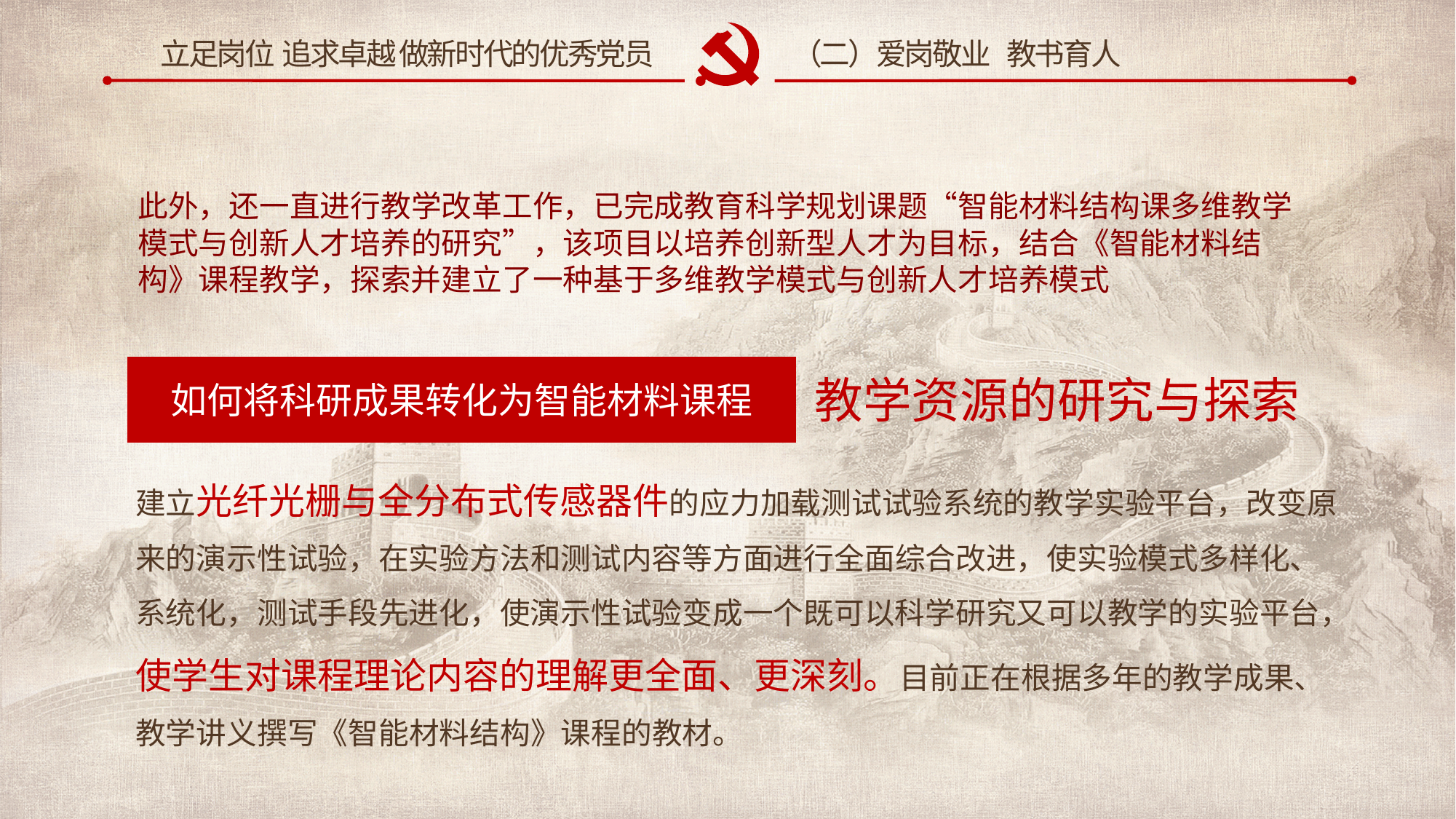

（二）爱岗敬业    教书育人
此外，还一直进行教学改革工作，已完成教育科学规划课题“智能材料结构课多维教学模式与创新人才培养的研究”，该项目以培养创新型人才为目标，结合《智能材料结构》课程教学，探索并建立了一种基于多维教学模式与创新人才培养模式
如何将科研成果转化为智能材料课程
教学资源的研究与探索
建立光纤光栅与全分布式传感器件的应力加载测试试验系统的教学实验平台，改变原来的演示性试验，在实验方法和测试内容等方面进行全面综合改进，使实验模式多样化、系统化，测试手段先进化，使演示性试验变成一个既可以科学研究又可以教学的实验平台，使学生对课程理论内容的理解更全面、更深刻。目前正在根据多年的教学成果、教学讲义撰写《智能材料结构》课程的教材。